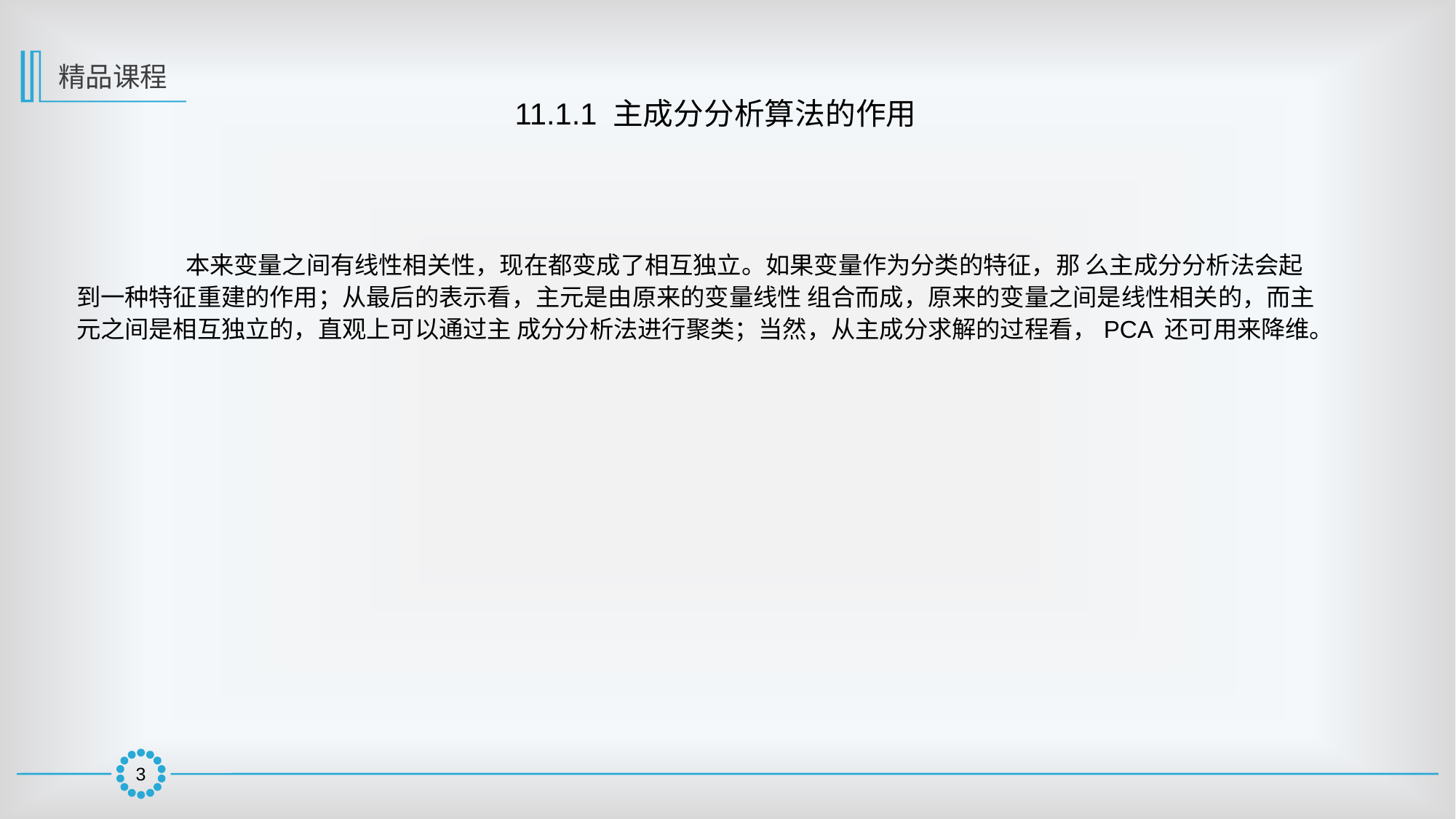

精品课程
11.1.1 主成分分析算法的作用
	本来变量之间有线性相关性，现在都变成了相互独立。如果变量作为分类的特征，那 么主成分分析法会起到一种特征重建的作用；从最后的表示看，主元是由原来的变量线性 组合而成，原来的变量之间是线性相关的，而主元之间是相互独立的，直观上可以通过主 成分分析法进行聚类；当然，从主成分求解的过程看，PCA 还可用来降维。

3